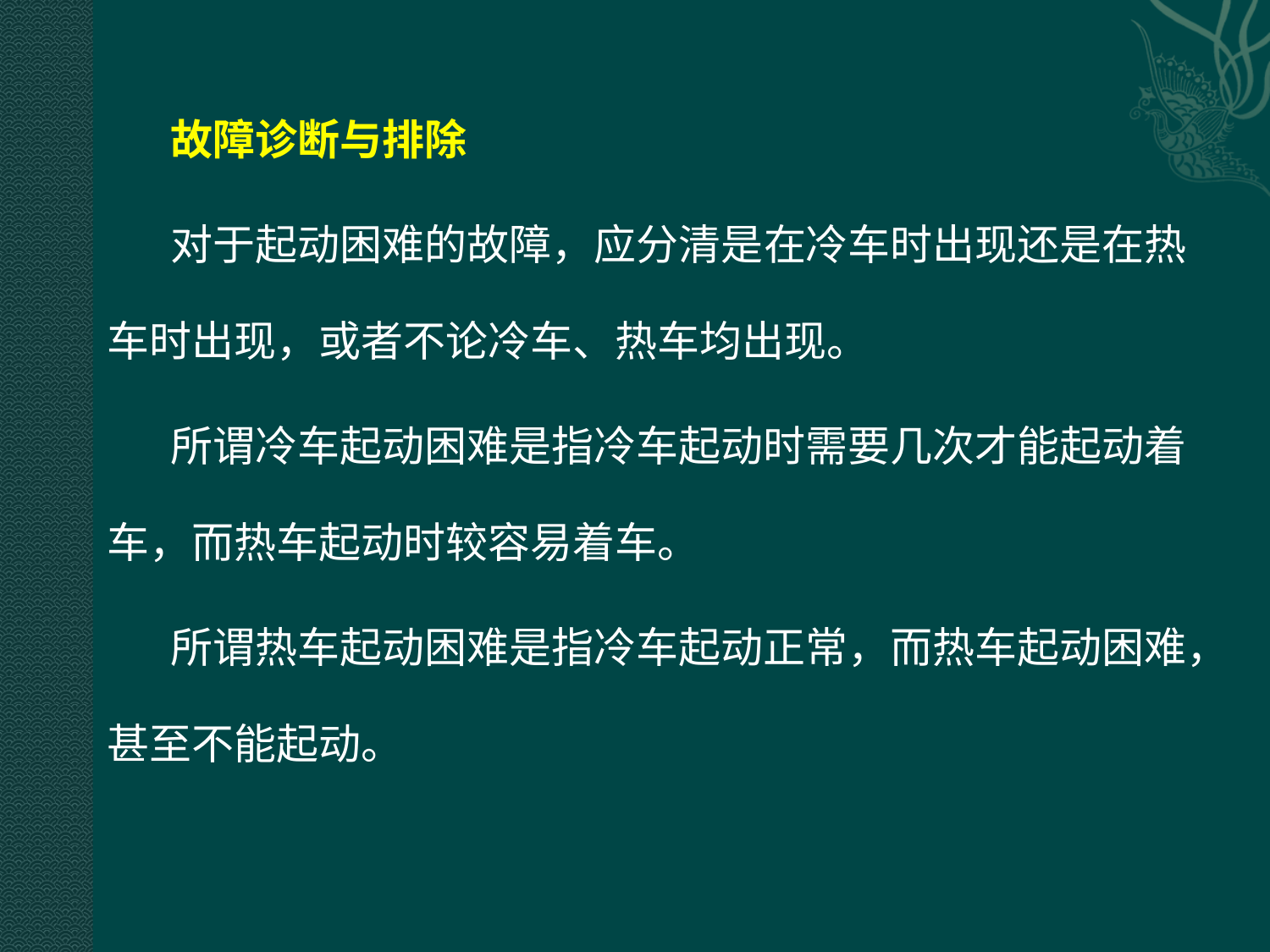

故障诊断与排除
对于起动困难的故障，应分清是在冷车时出现还是在热车时出现，或者不论冷车、热车均出现。
所谓冷车起动困难是指冷车起动时需要几次才能起动着车，而热车起动时较容易着车。
所谓热车起动困难是指冷车起动正常，而热车起动困难，甚至不能起动。